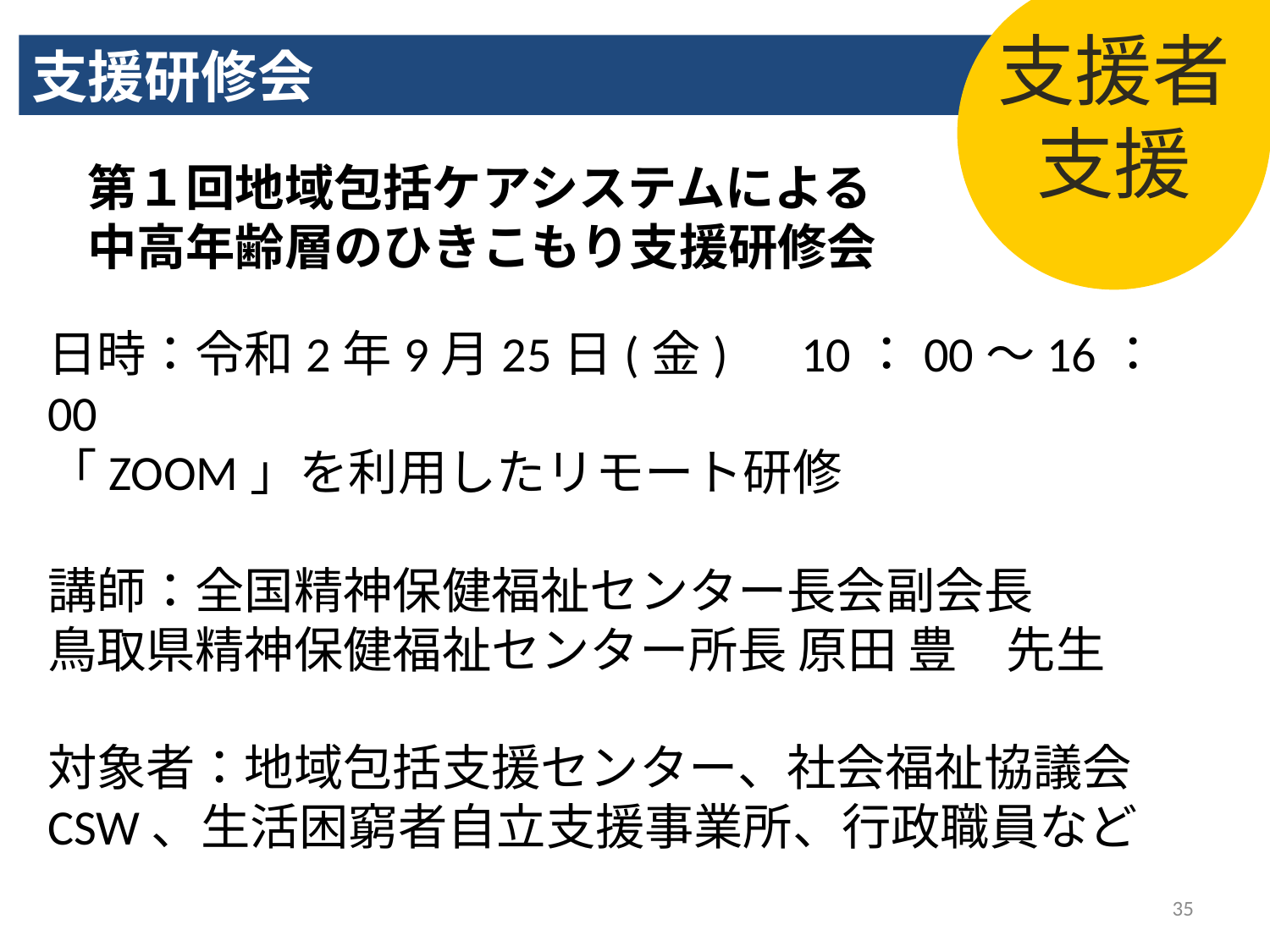

支援者支援
支援研修会
第１回地域包括ケアシステムによる
中高年齢層のひきこもり支援研修会
日時：令和2年9月25日(金)　10：00～16：00
「ZOOM」を利用したリモート研修

講師：全国精神保健福祉センター長会副会長
鳥取県精神保健福祉センター所長 原田 豊　先生

対象者：地域包括支援センター、社会福祉協議会CSW、生活困窮者自立支援事業所、行政職員など

35